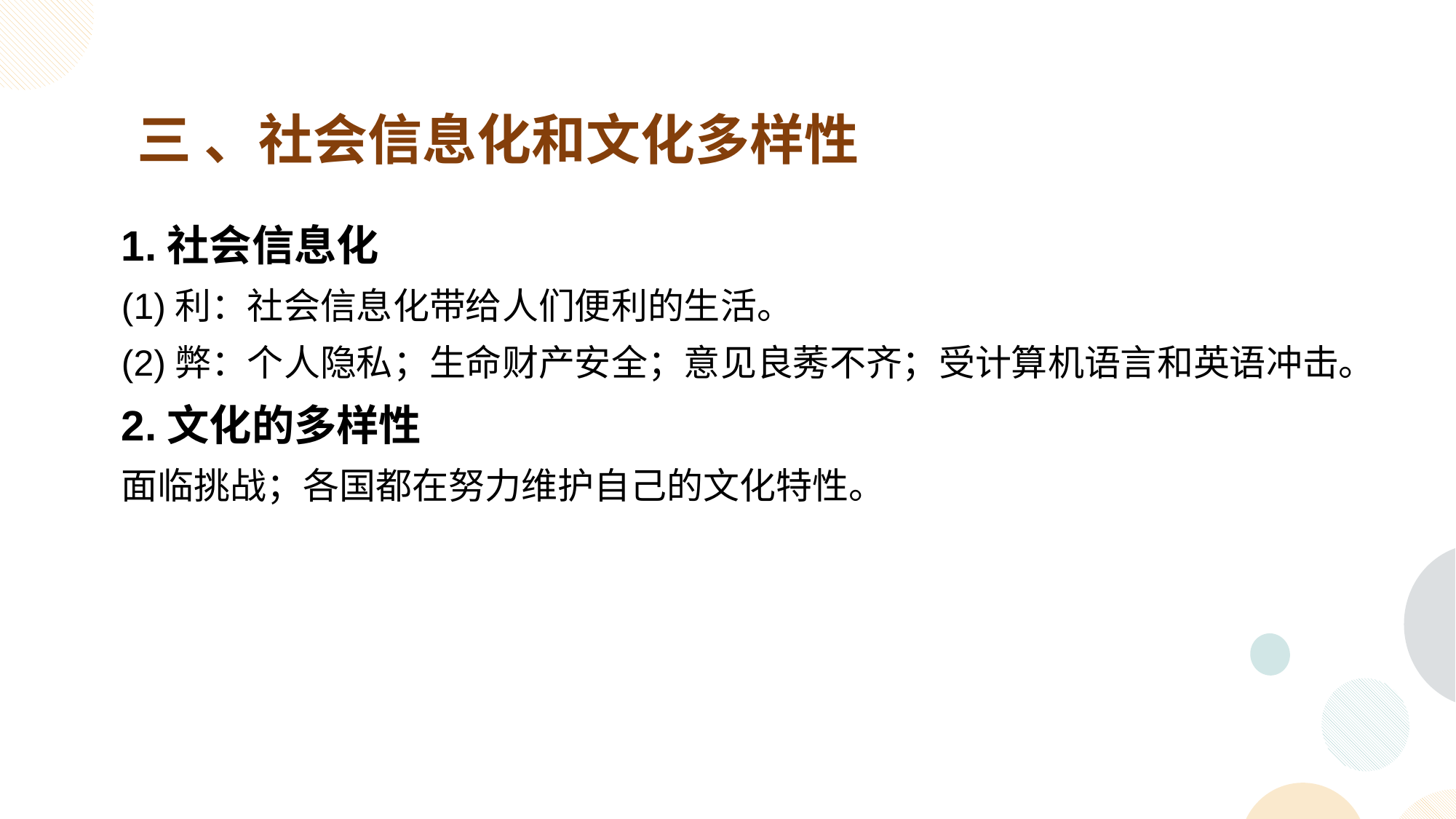

三 、社会信息化和文化多样性
1.社会信息化
(1)利：社会信息化带给人们便利的生活。
(2)弊：个人隐私；生命财产安全；意见良莠不齐；受计算机语言和英语冲击。
2.文化的多样性
面临挑战；各国都在努力维护自己的文化特性。